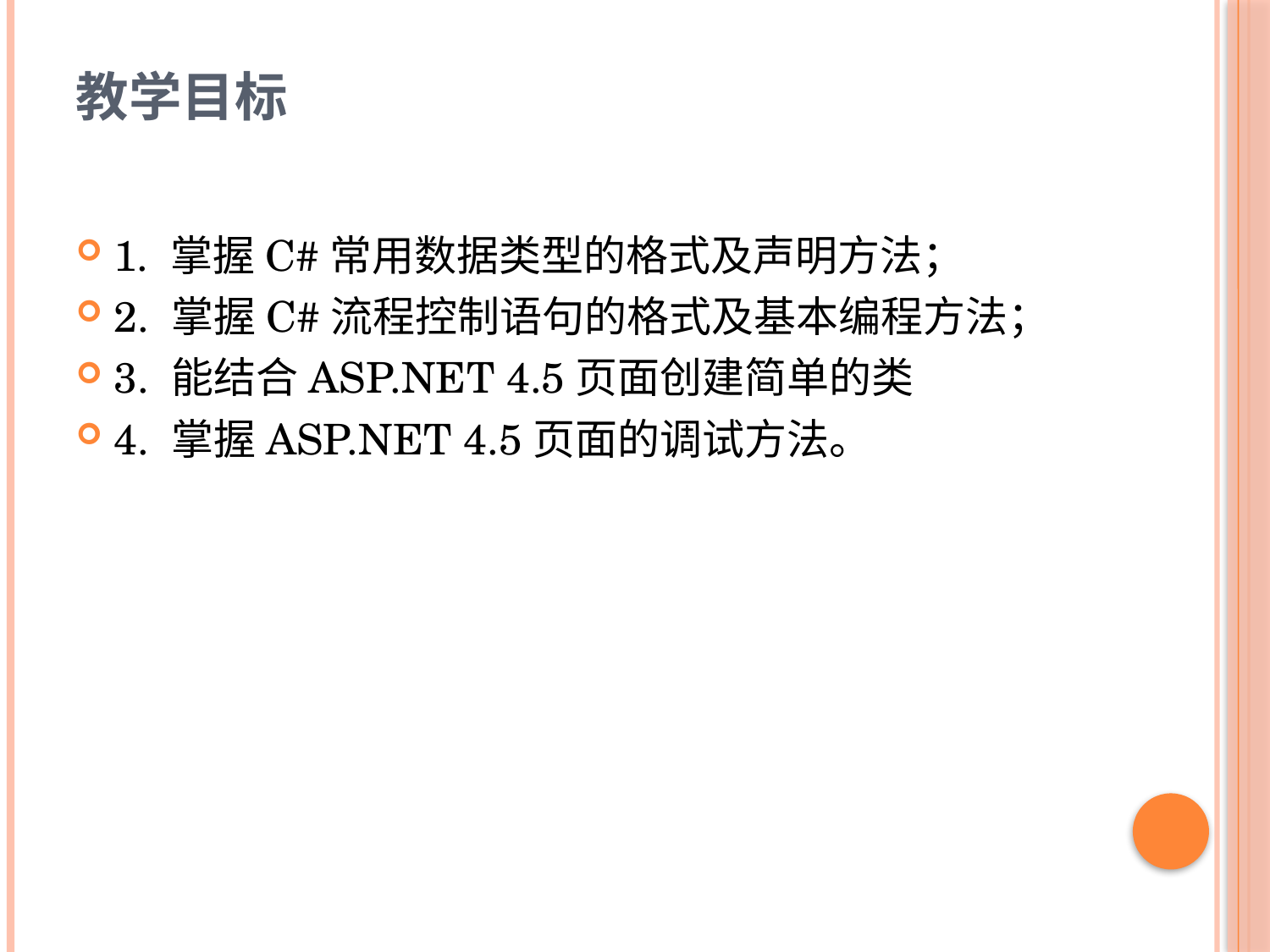

# 教学目标
1. 掌握C#常用数据类型的格式及声明方法；
2. 掌握C#流程控制语句的格式及基本编程方法；
3. 能结合ASP.NET 4.5页面创建简单的类
4. 掌握ASP.NET 4.5页面的调试方法。